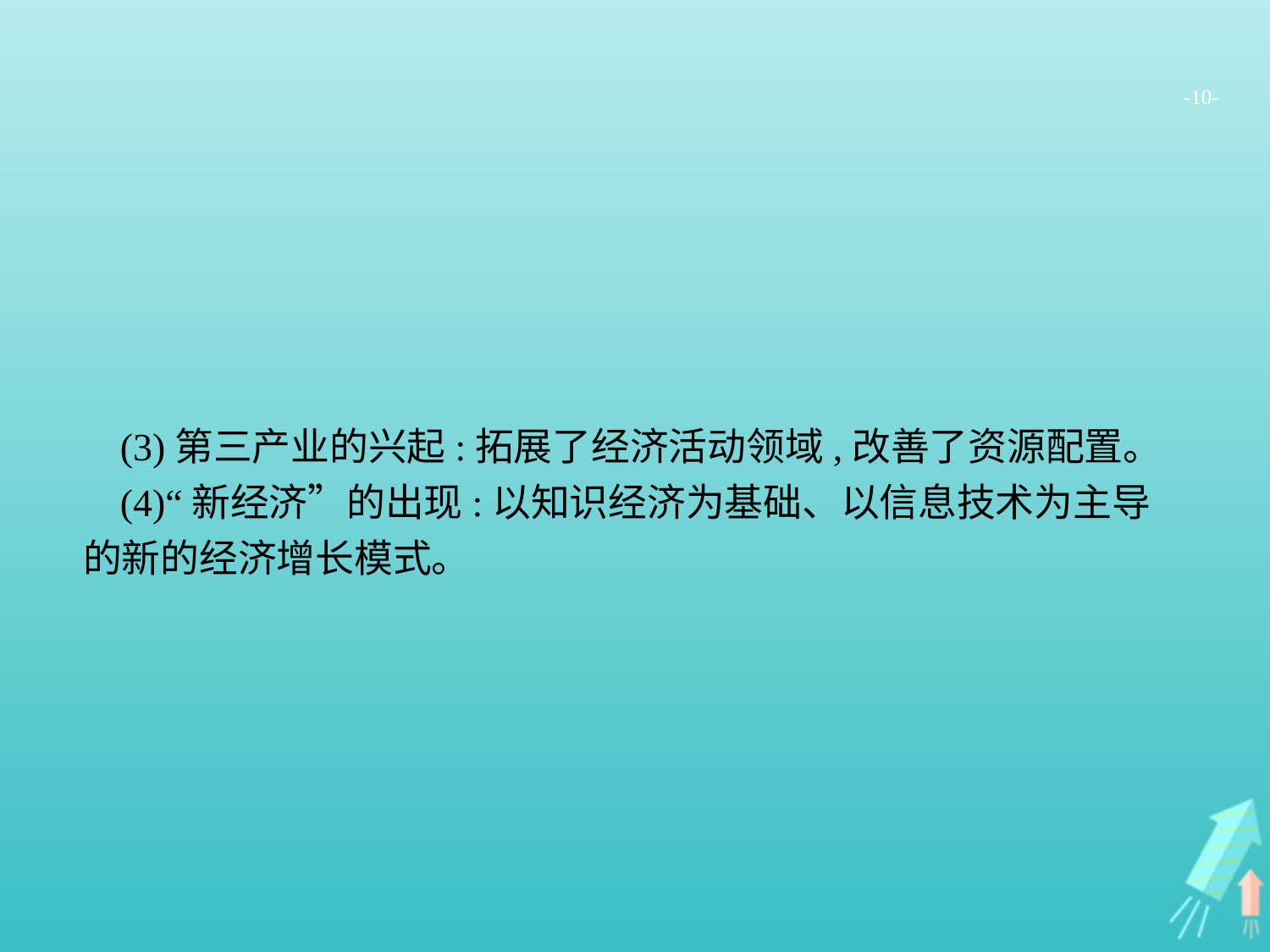

-10-
(3)第三产业的兴起:拓展了经济活动领域,改善了资源配置。
(4)“新经济”的出现:以知识经济为基础、以信息技术为主导的新的经济增长模式。